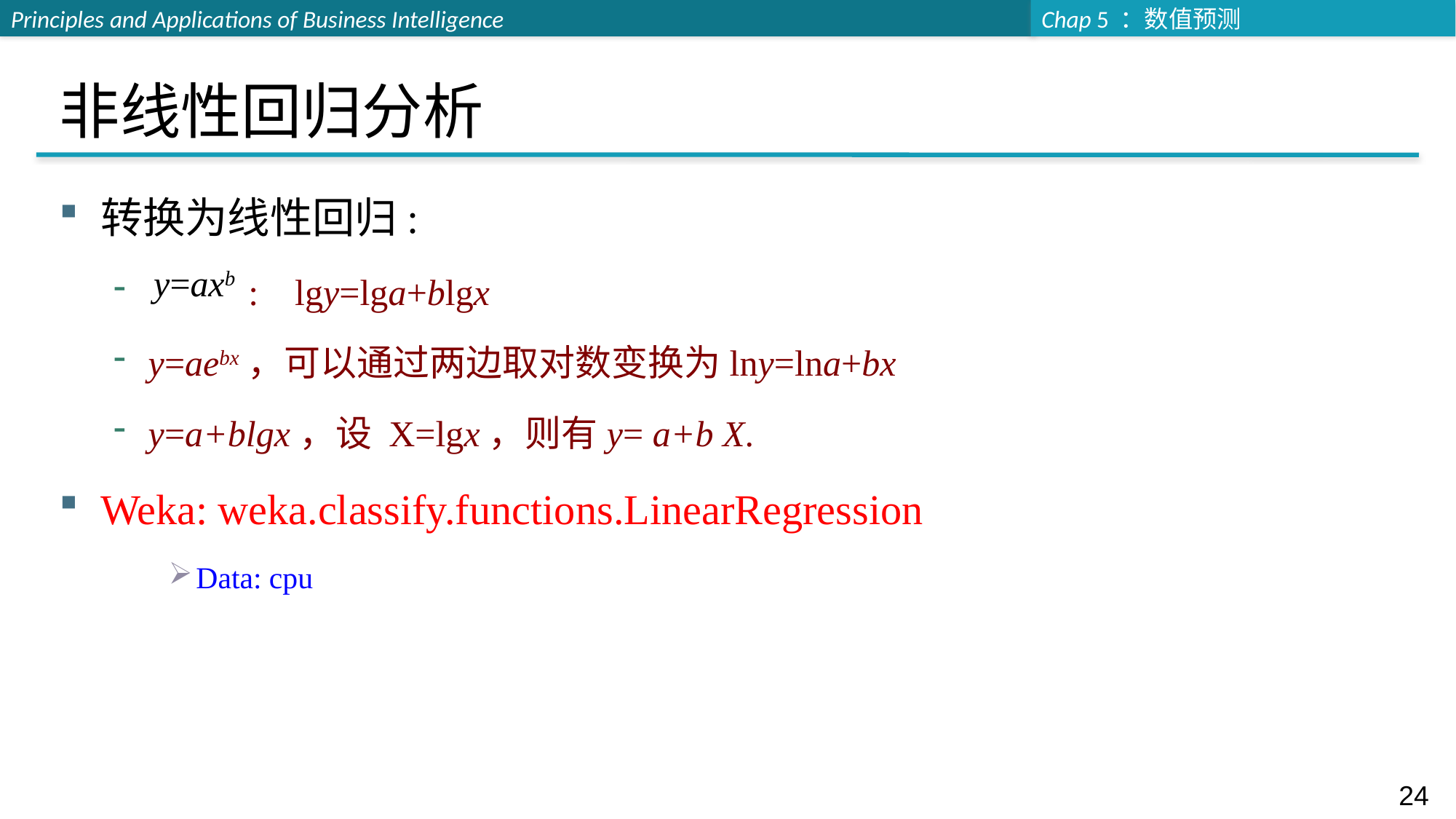

# 非线性回归分析
转换为线性回归:
           :    lgy=lga+blgx
y=aebx，可以通过两边取对数变换为lny=lna+bx
y=a+blgx，设 X=lgx，则有y= a+b X.
Weka: weka.classify.functions.LinearRegression
Data: cpu
y=axb